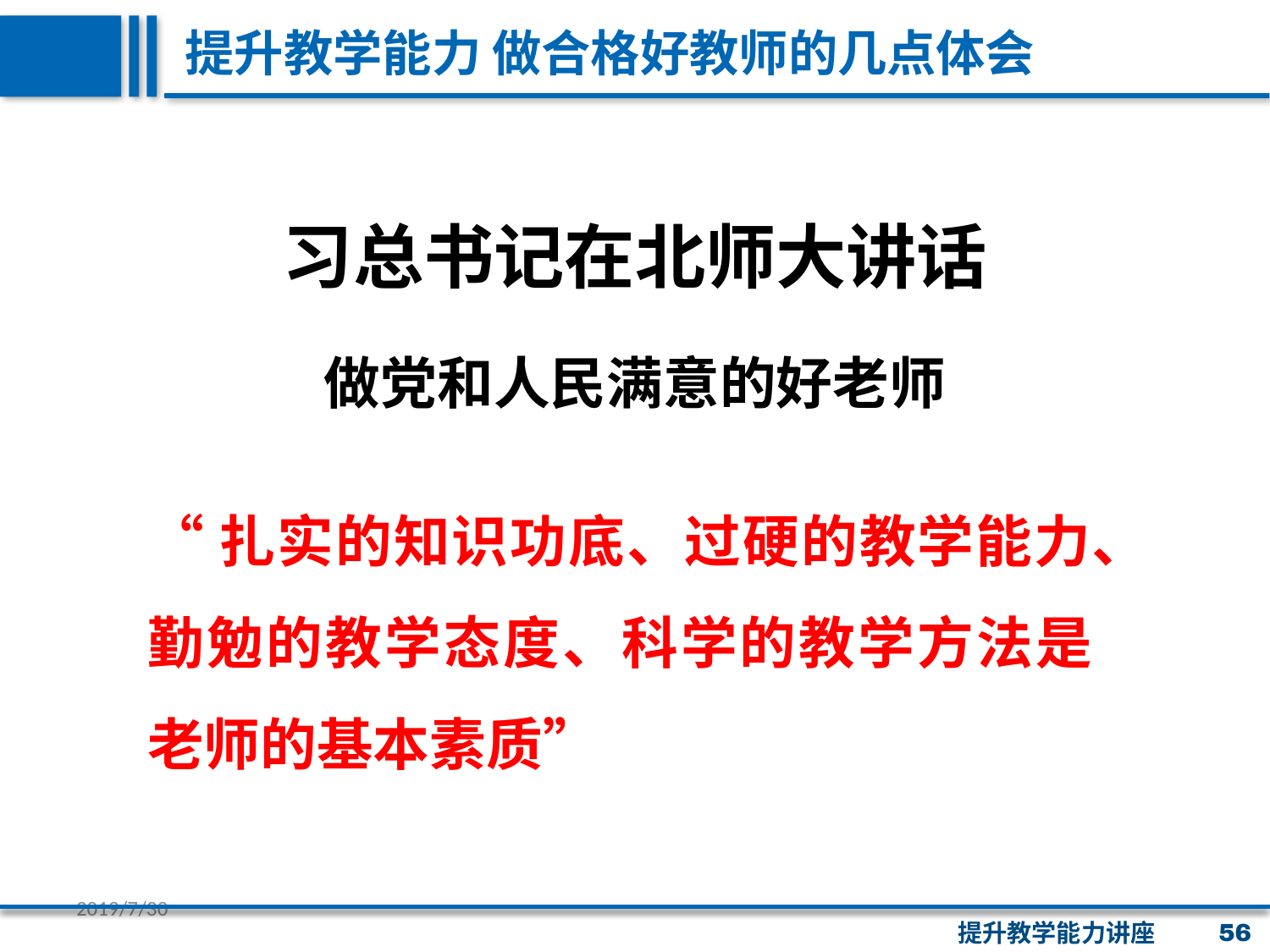

提升教学能力 做合格好教师的几点体会
习总书记在北师大讲话

做党和人民满意的好老师
“扎实的知识功底、过硬的教学能力、勤勉的教学态度、科学的教学方法是老师的基本素质”
56